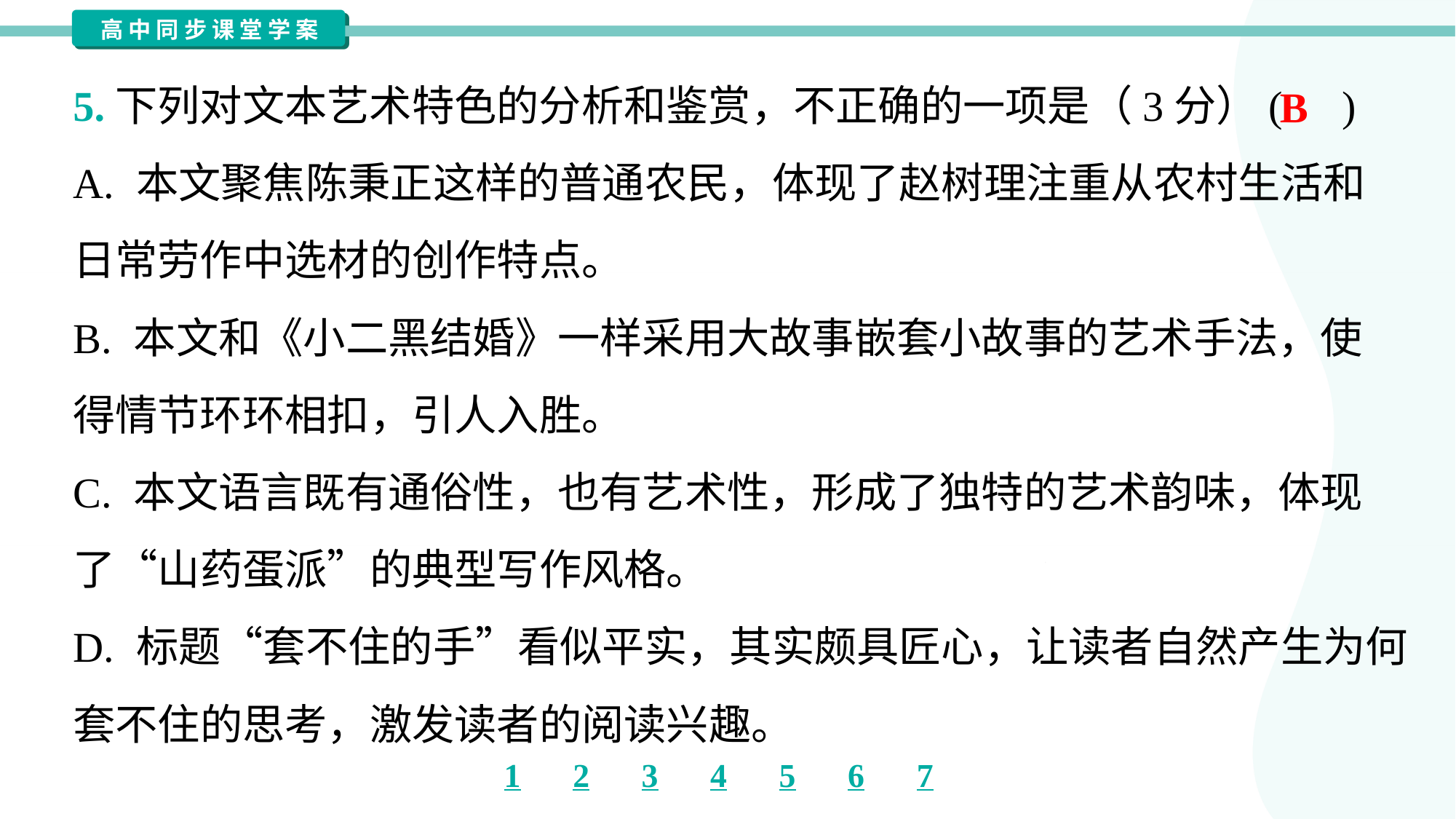

5.下列对文本艺术特色的分析和鉴赏，不正确的一项是（3分）(     )
B
A. 本文聚焦陈秉正这样的普通农民，体现了赵树理注重从农村生活和
日常劳作中选材的创作特点。
B. 本文和《小二黑结婚》一样采用大故事嵌套小故事的艺术手法，使
得情节环环相扣，引人入胜。
C. 本文语言既有通俗性，也有艺术性，形成了独特的艺术韵味，体现
了“山药蛋派”的典型写作风格。
D. 标题“套不住的手”看似平实，其实颇具匠心，让读者自然产生为何
套不住的思考，激发读者的阅读兴趣。